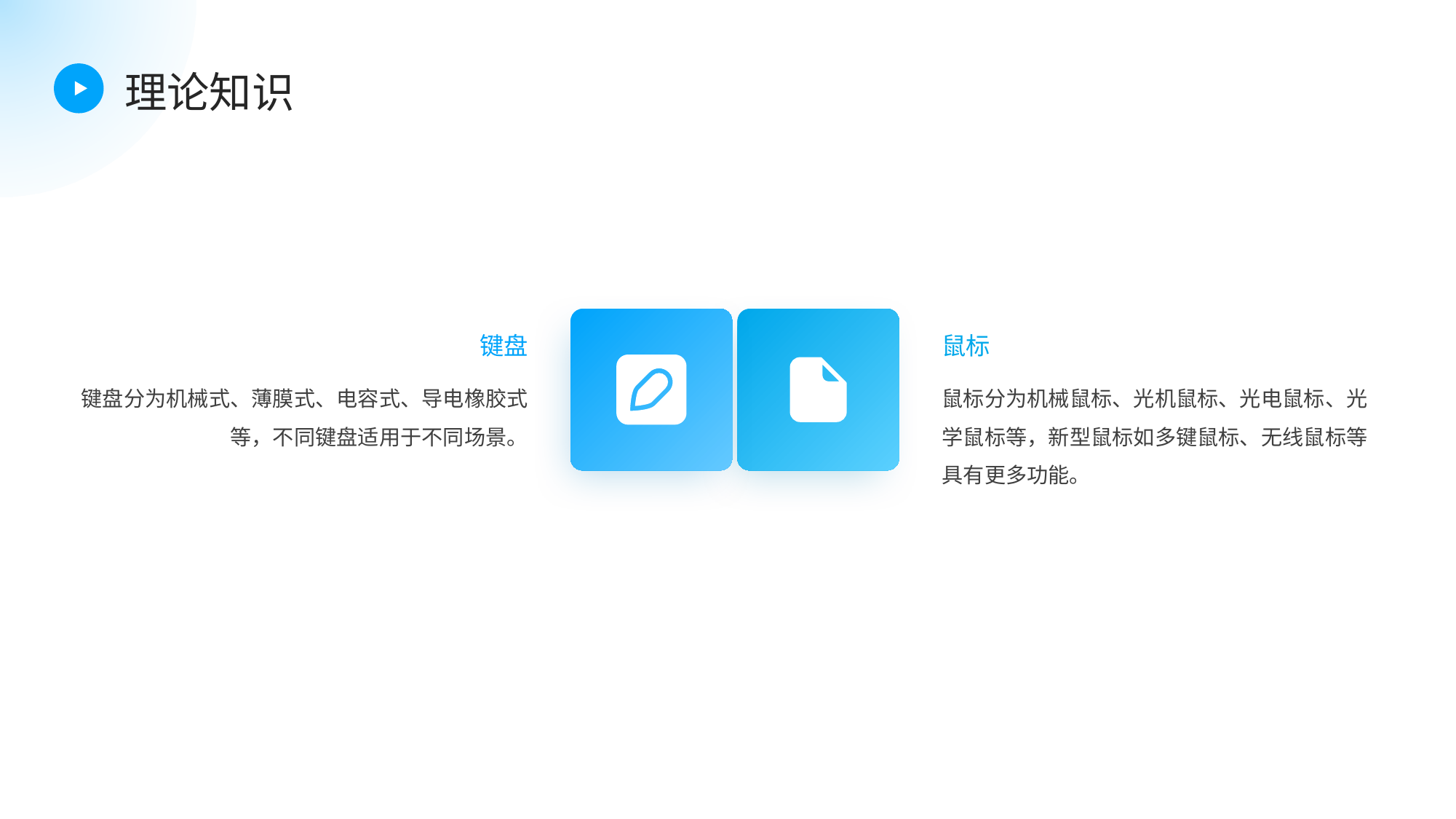

理论知识

键盘
鼠标

键盘分为机械式、薄膜式、电容式、导电橡胶式等，不同键盘适用于不同场景。
鼠标分为机械鼠标、光机鼠标、光电鼠标、光学鼠标等，新型鼠标如多键鼠标、无线鼠标等具有更多功能。